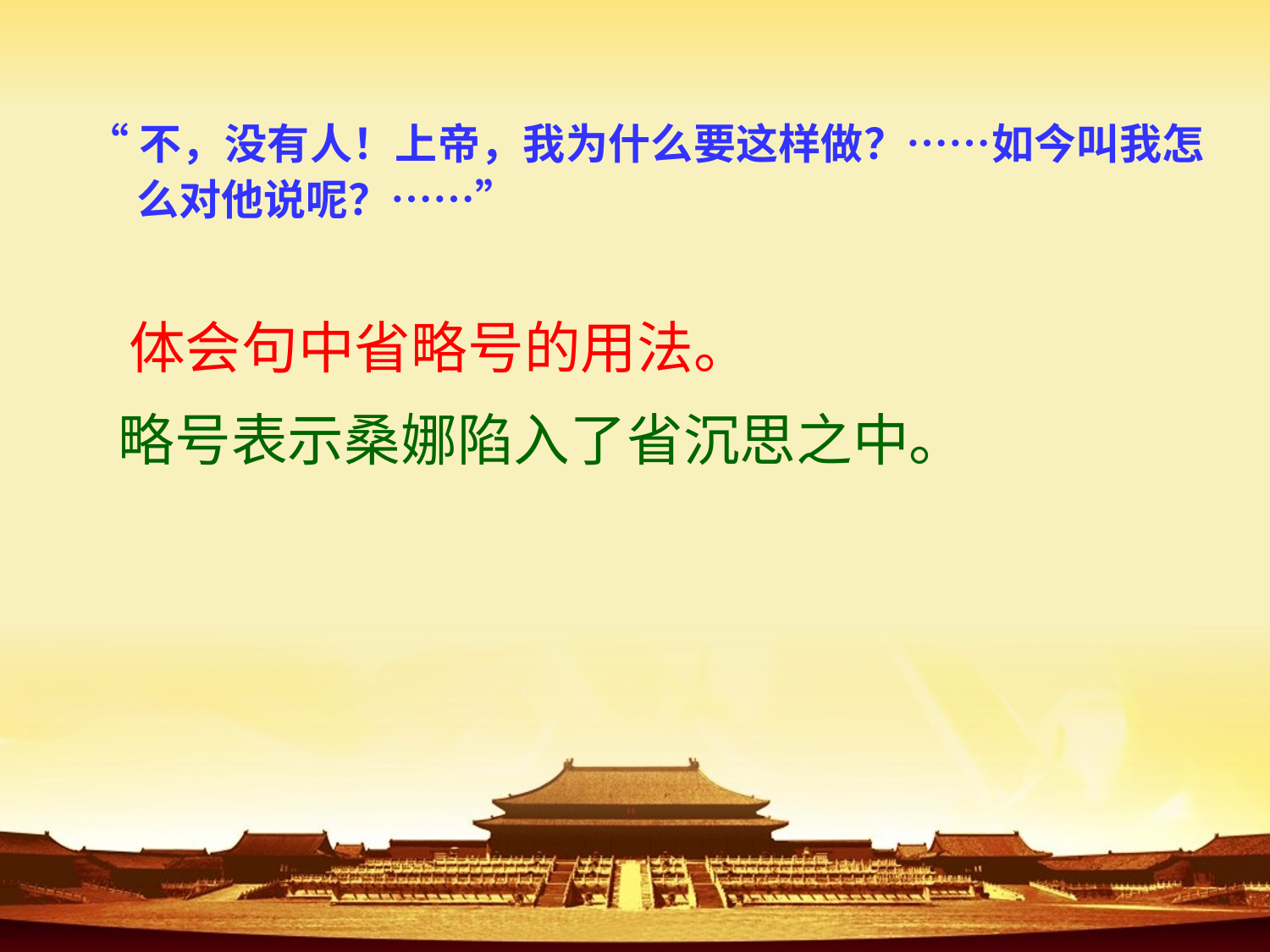

“不，没有人！上帝，我为什么要这样做？……如今叫我怎么对他说呢？……”
体会句中省略号的用法。
略号表示桑娜陷入了省沉思之中。